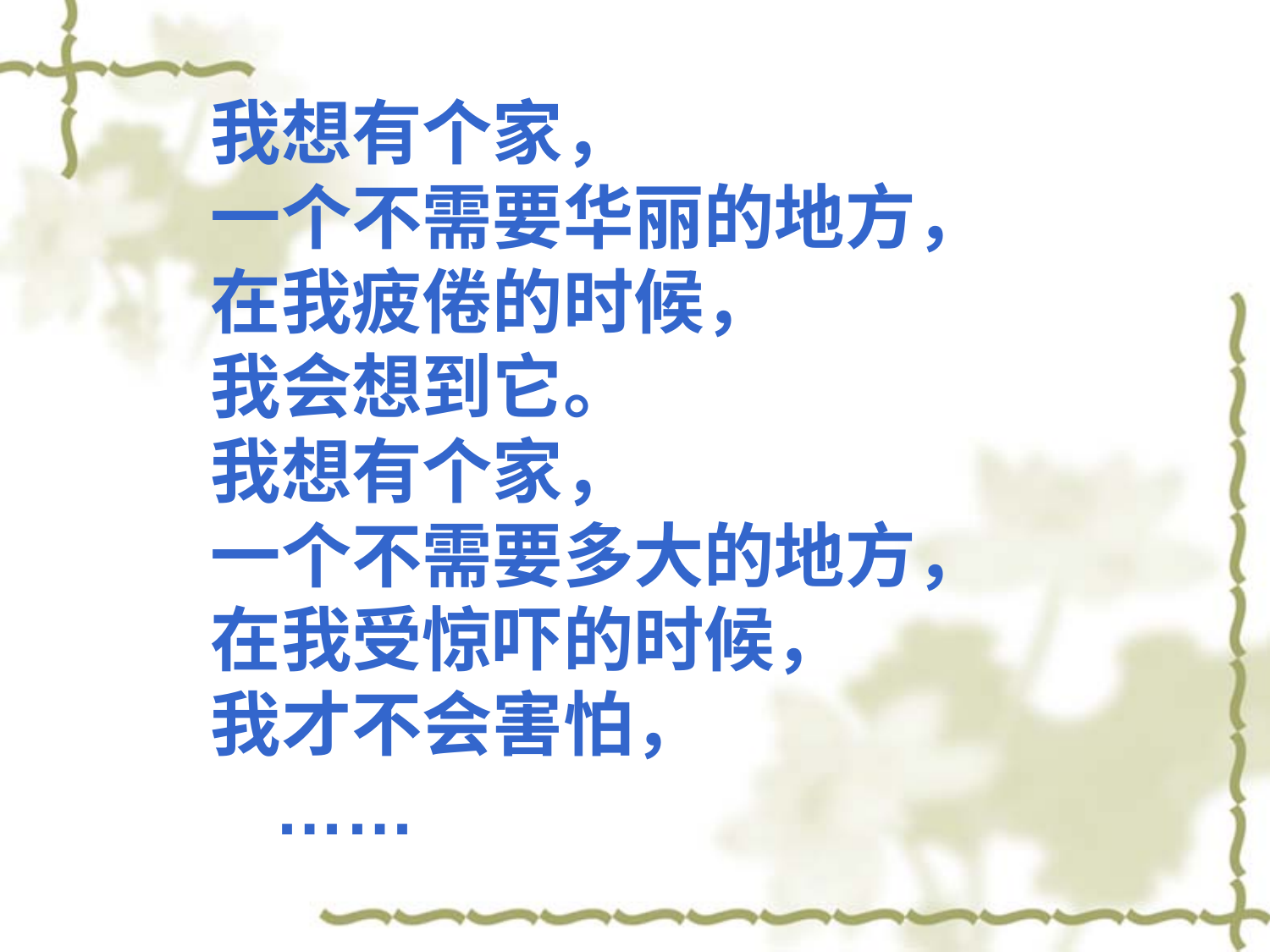

我想有个家，
      一个不需要华丽的地方，
      在我疲倦的时候，
      我会想到它。
      我想有个家，
      一个不需要多大的地方，
      在我受惊吓的时候，
      我才不会害怕，
         ……

62